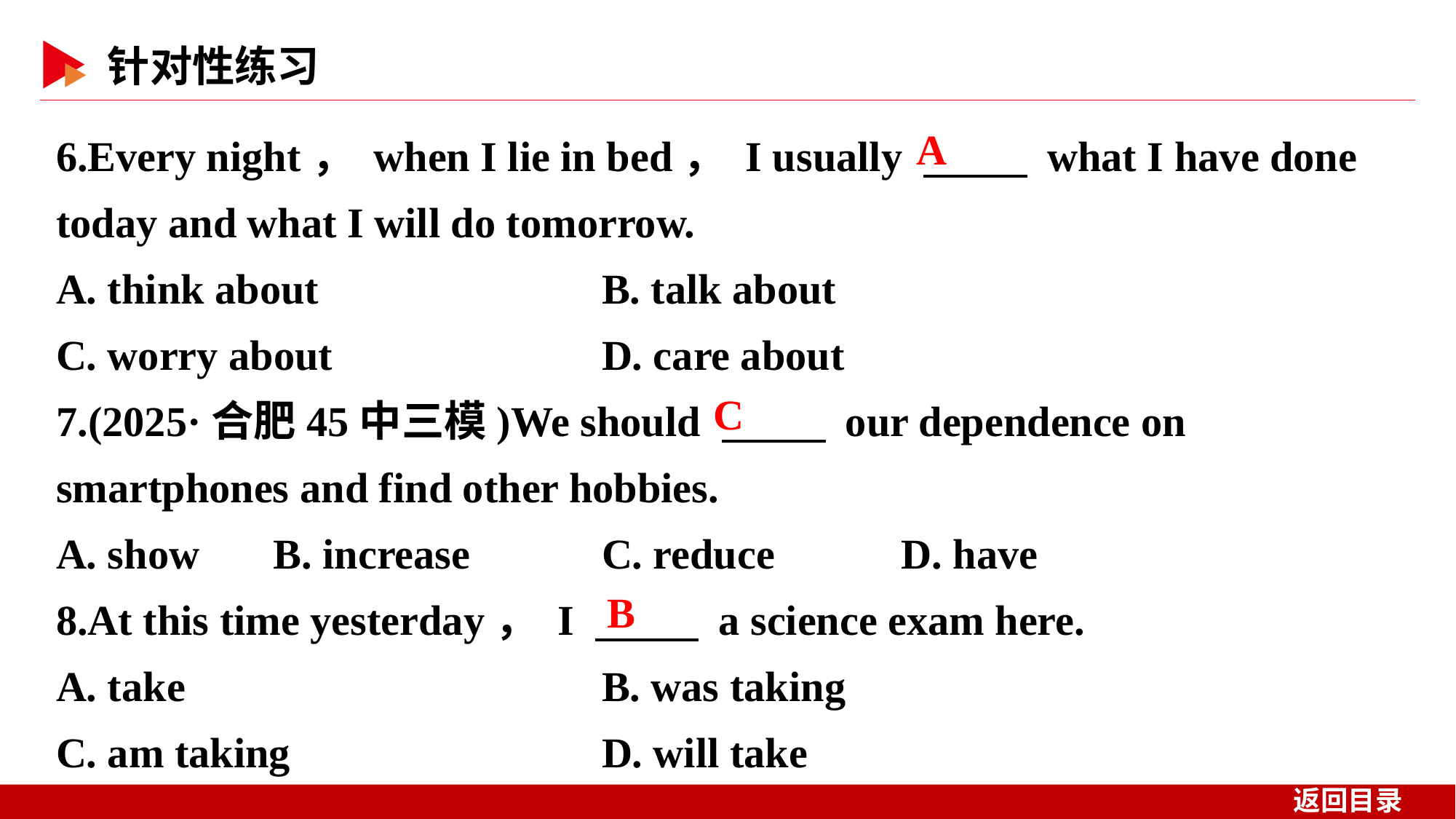

6.Every night， when I lie in bed， I usually 　  　 what I have done today and what I will do tomorrow.
A. think about                 	B. talk about
C. worry about                	D. care about
7.(2025·合肥45中三模)We should 　  　 our dependence on smartphones and find other hobbies.
A. show       B. increase		C. reduce            D. have
8.At this time yesterday， I 　  　 a science exam here.
A. take                			B. was taking
C. am taking                		D. will take
A
C
B